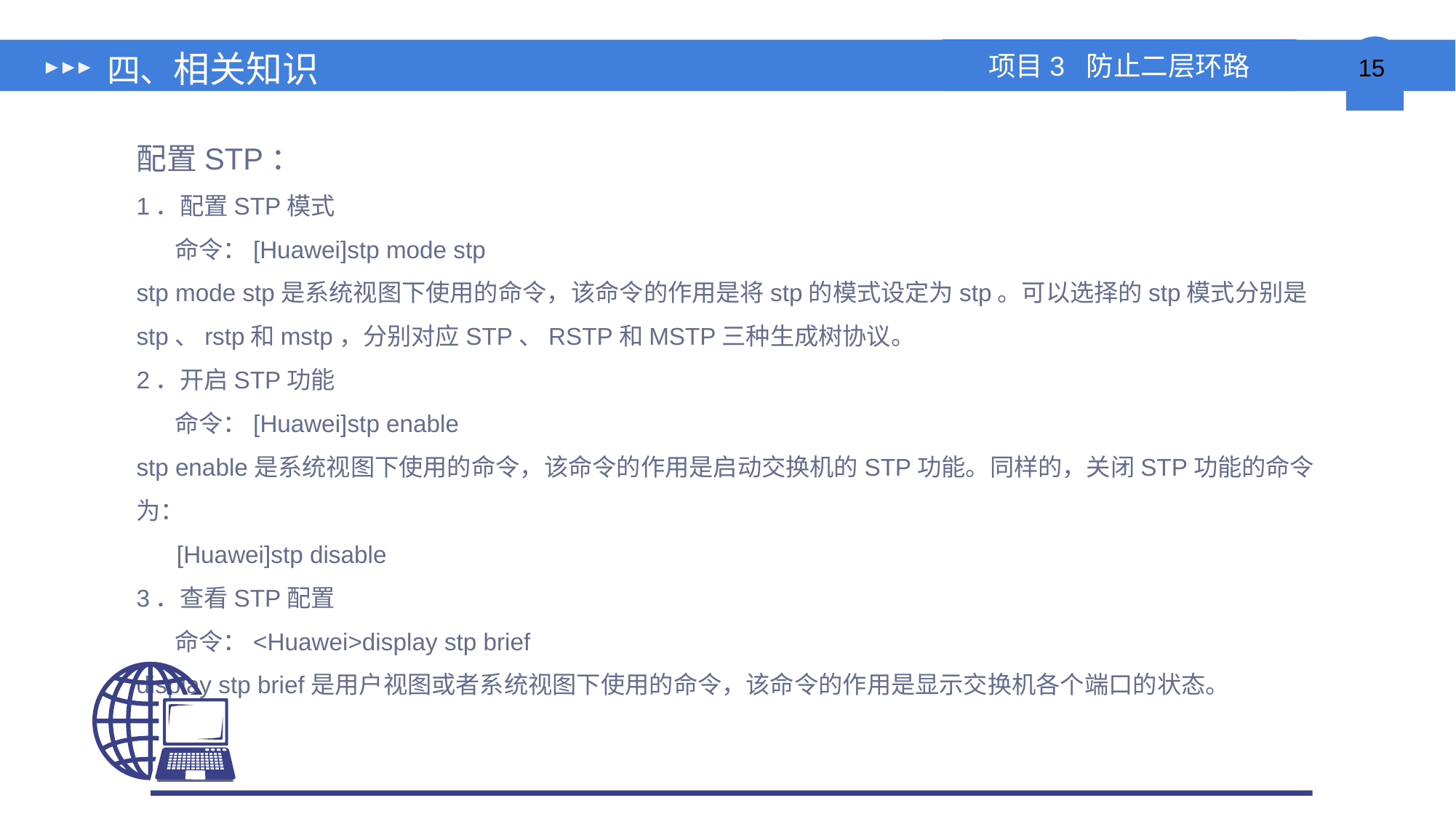

# 四、相关知识
配置STP：
1．配置STP模式
      命令：[Huawei]stp mode stp
stp mode stp是系统视图下使用的命令，该命令的作用是将stp的模式设定为stp。可以选择的stp模式分别是stp、rstp和mstp，分别对应STP、RSTP和MSTP三种生成树协议。
2．开启STP功能
      命令：[Huawei]stp enable
stp enable是系统视图下使用的命令，该命令的作用是启动交换机的STP功能。同样的，关闭STP功能的命令为：
      [Huawei]stp disable
3．查看STP配置
      命令：<Huawei>display stp brief
display stp brief是用户视图或者系统视图下使用的命令，该命令的作用是显示交换机各个端口的状态。